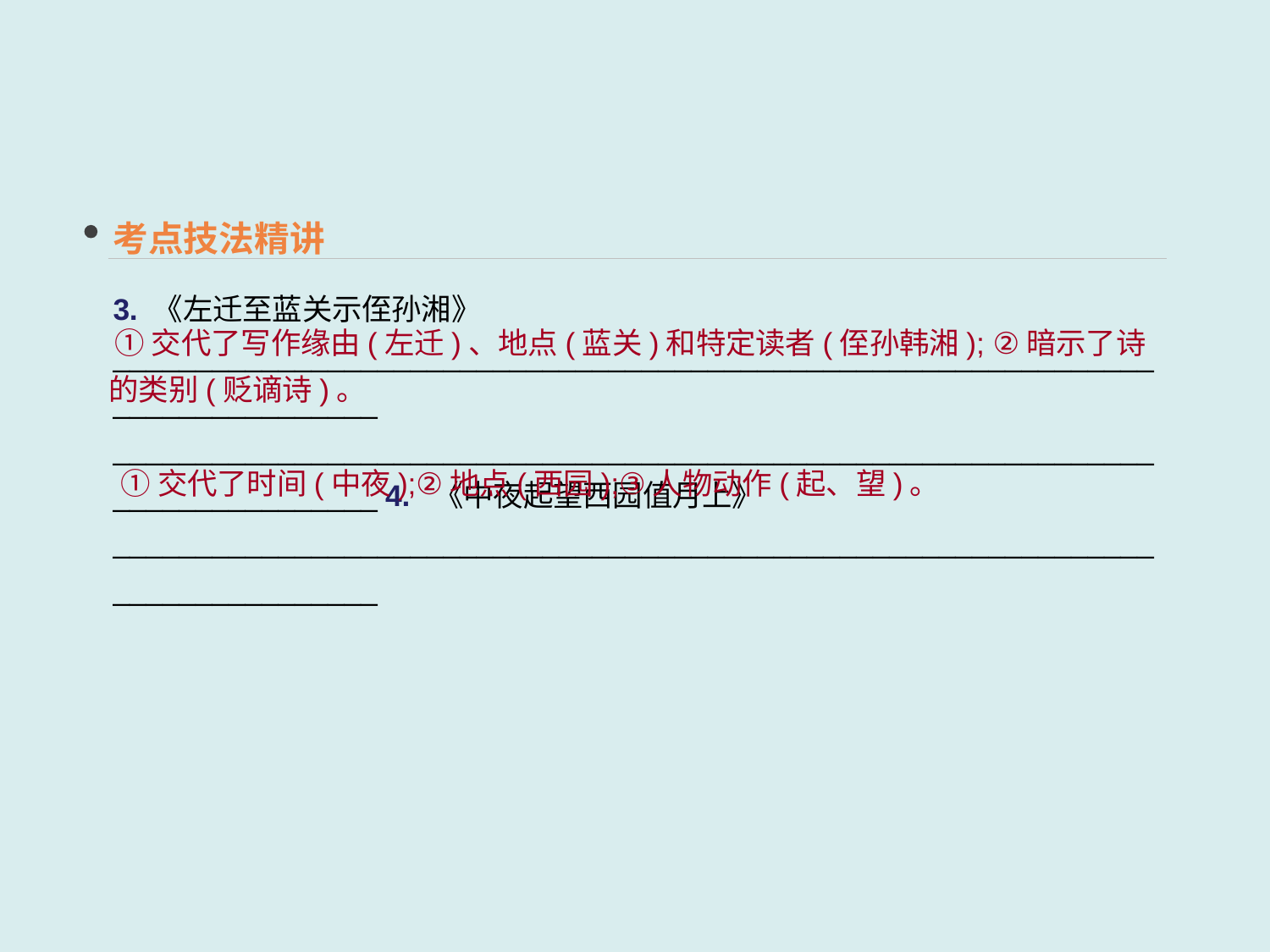

考点技法精讲

3. 《左迁至蓝关示侄孙湘》
_______________________________________________________________________________
_______________________________________________________________________________ 4.  《中夜起望西园值月上》
_______________________________________________________________________________
 ①交代了写作缘由(左迁)、地点(蓝关)和特定读者(侄孙韩湘); ②暗示了诗的类别(贬谪诗)。
①交代了时间(中夜);②地点(西园);③人物动作(起、望)。